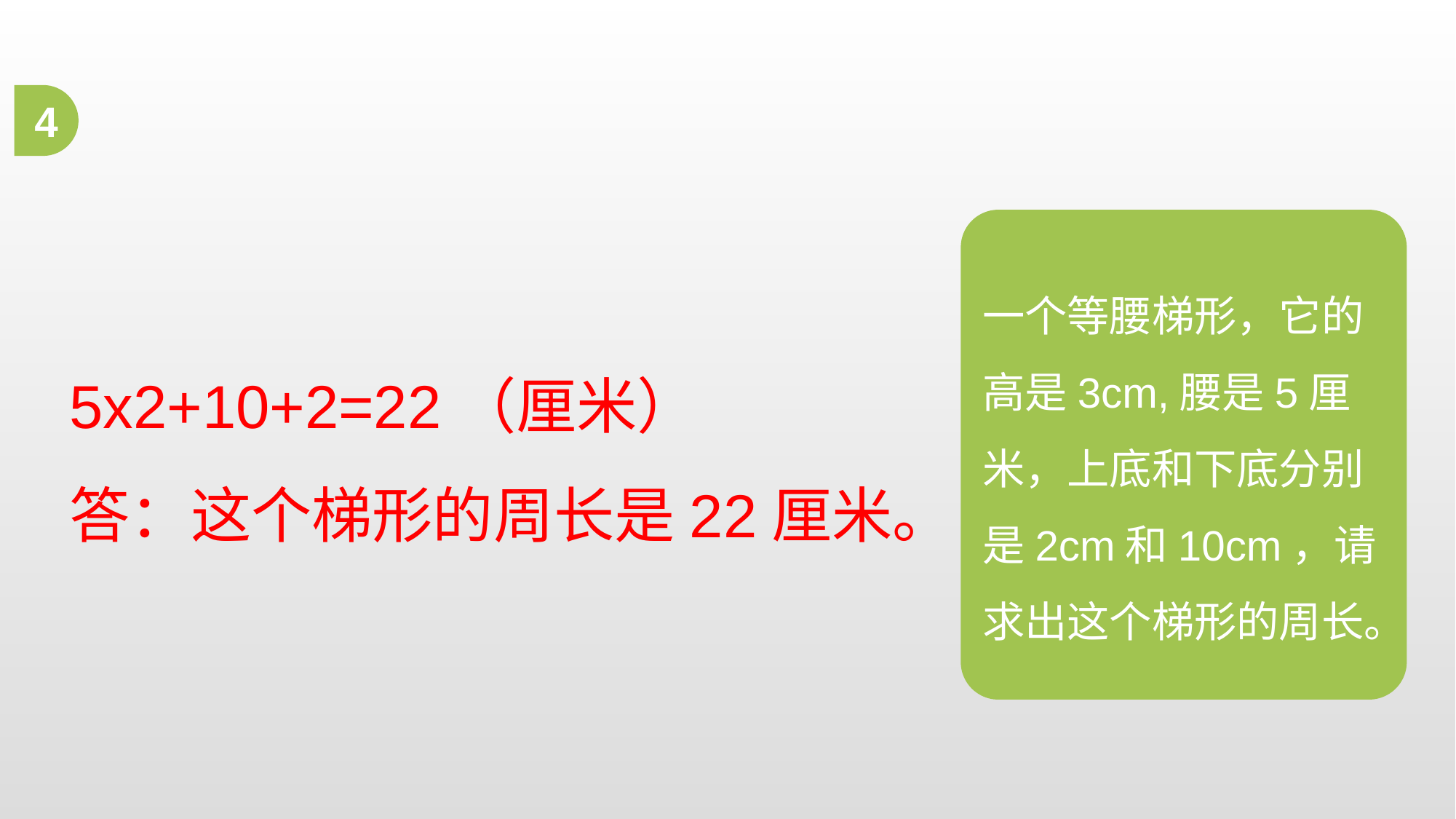

4
一个等腰梯形，它的高是3cm,腰是5厘米，上底和下底分别是2cm和10cm，请求出这个梯形的周长。
5x2+10+2=22（厘米）
答：这个梯形的周长是22厘米。